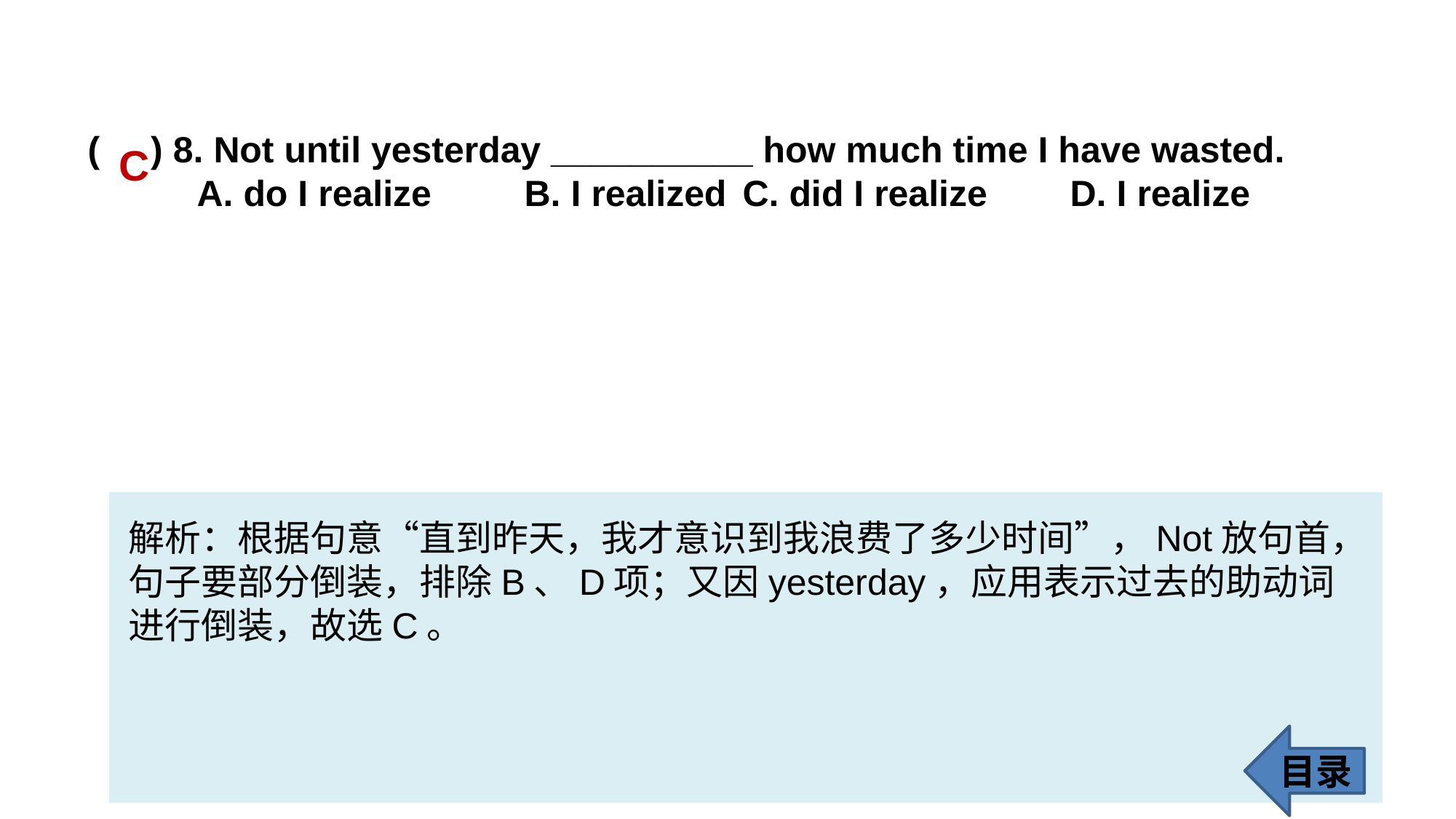

(     ) 8. Not until yesterday __________ how much time I have wasted.
	A. do I realize 	B. I realized 	C. did I realize 	D. I realize
C

解析：根据句意“直到昨天，我才意识到我浪费了多少时间”，Not放句首，
句子要部分倒装，排除B、D项；又因yesterday，应用表示过去的助动词
进行倒装，故选C。
目录
67